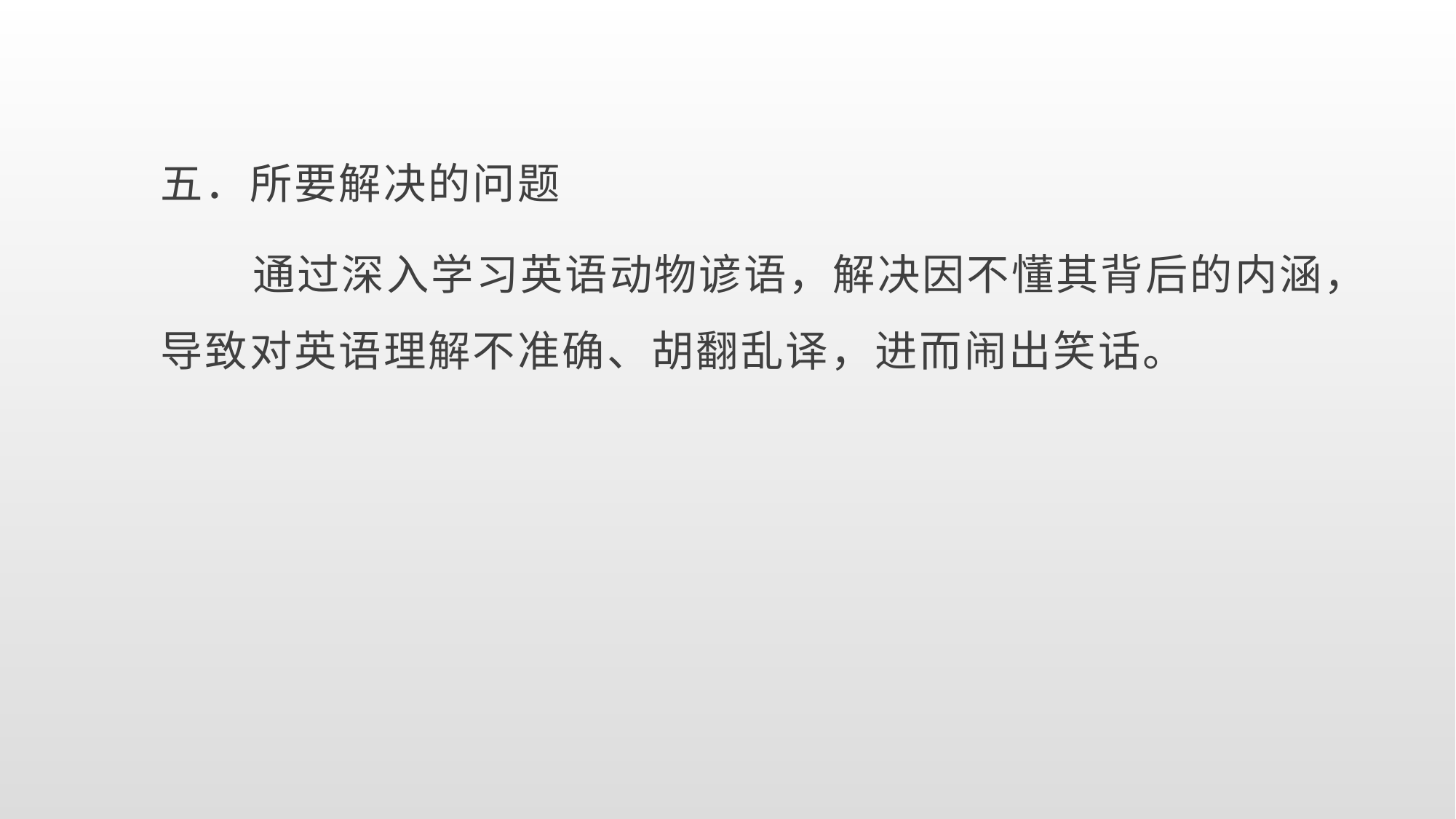

五．所要解决的问题
       通过深入学习英语动物谚语，解决因不懂其背后的内涵，导致对英语理解不准确、胡翻乱译，进而闹出笑话。